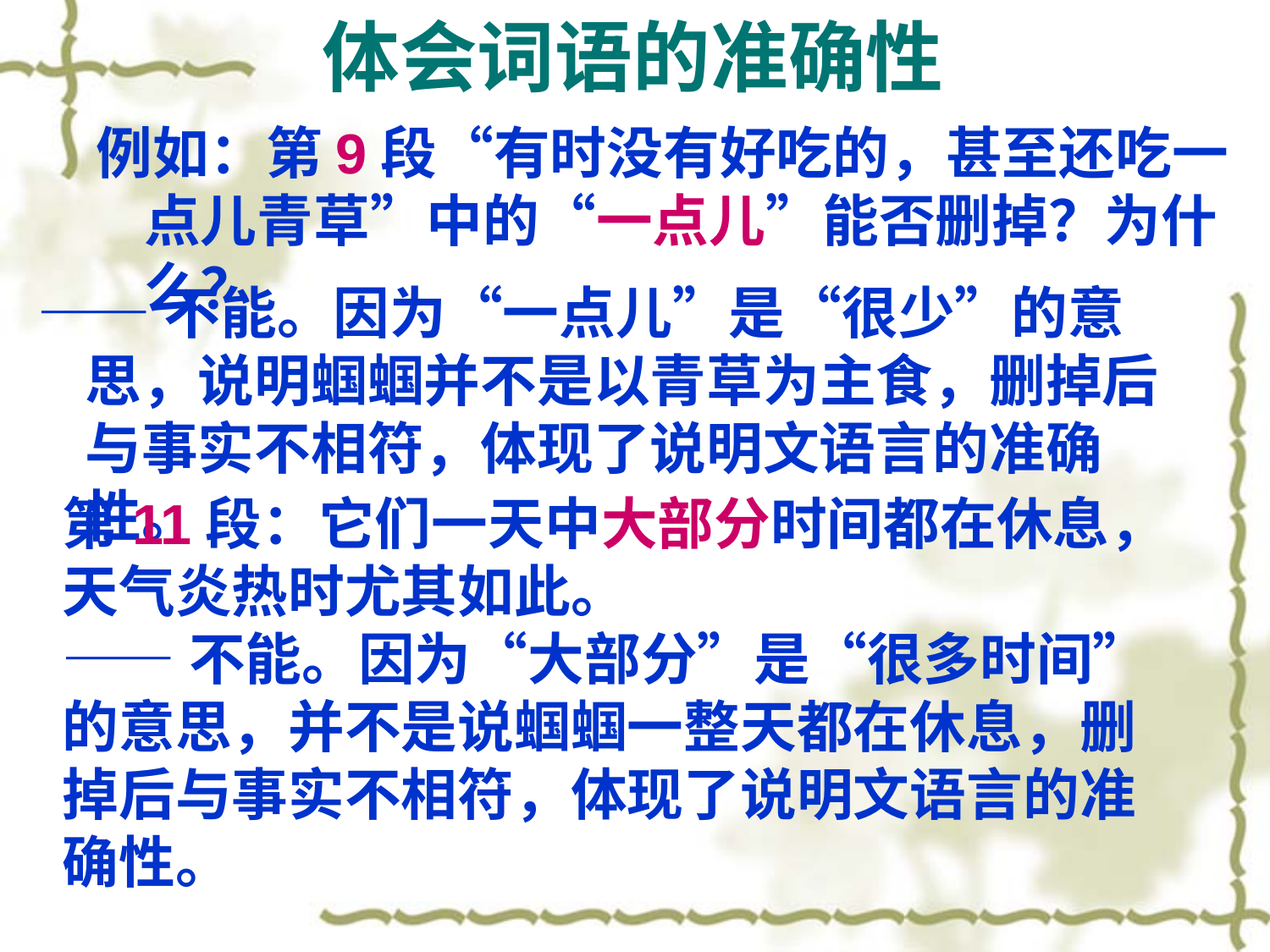

# 体会词语的准确性
例如：第9段“有时没有好吃的，甚至还吃一点儿青草”中的“一点儿”能否删掉？为什么？
——不能。因为“一点儿”是“很少”的意思，说明蝈蝈并不是以青草为主食，删掉后与事实不相符，体现了说明文语言的准确性。

第11段：它们一天中大部分时间都在休息，天气炎热时尤其如此。
——不能。因为“大部分”是“很多时间”的意思，并不是说蝈蝈一整天都在休息，删掉后与事实不相符，体现了说明文语言的准确性。